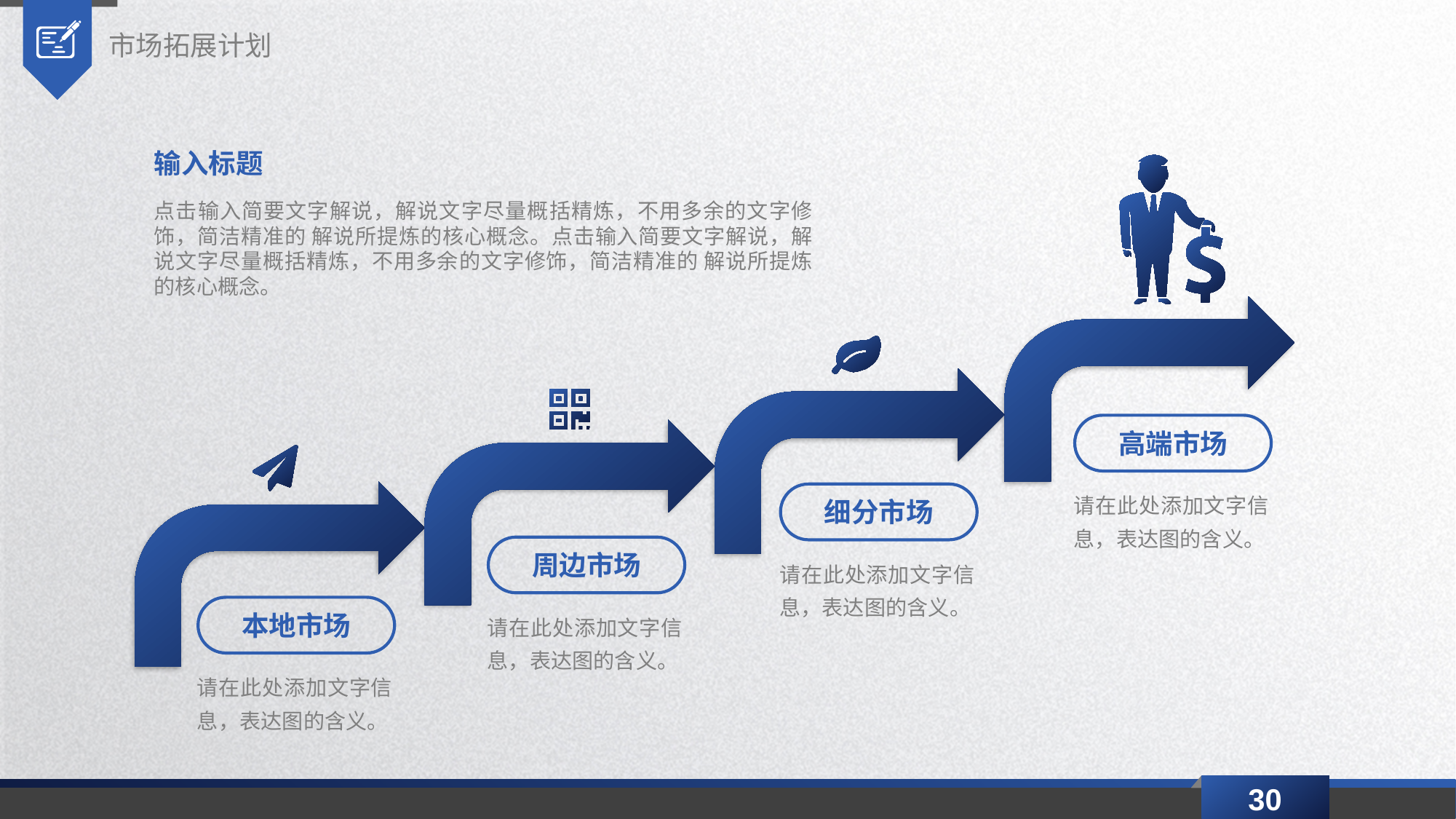

市场拓展计划
输入标题

点击输入简要文字解说，解说文字尽量概括精炼，不用多余的文字修饰，简洁精准的 解说所提炼的核心概念。点击输入简要文字解说，解说文字尽量概括精炼，不用多余的文字修饰，简洁精准的 解说所提炼的核心概念。

高端市场

请在此处添加文字信息，表达图的含义。

细分市场

请在此处添加文字信息，表达图的含义。
周边市场

请在此处添加文字信息，表达图的含义。
本地市场
请在此处添加文字信息，表达图的含义。

30